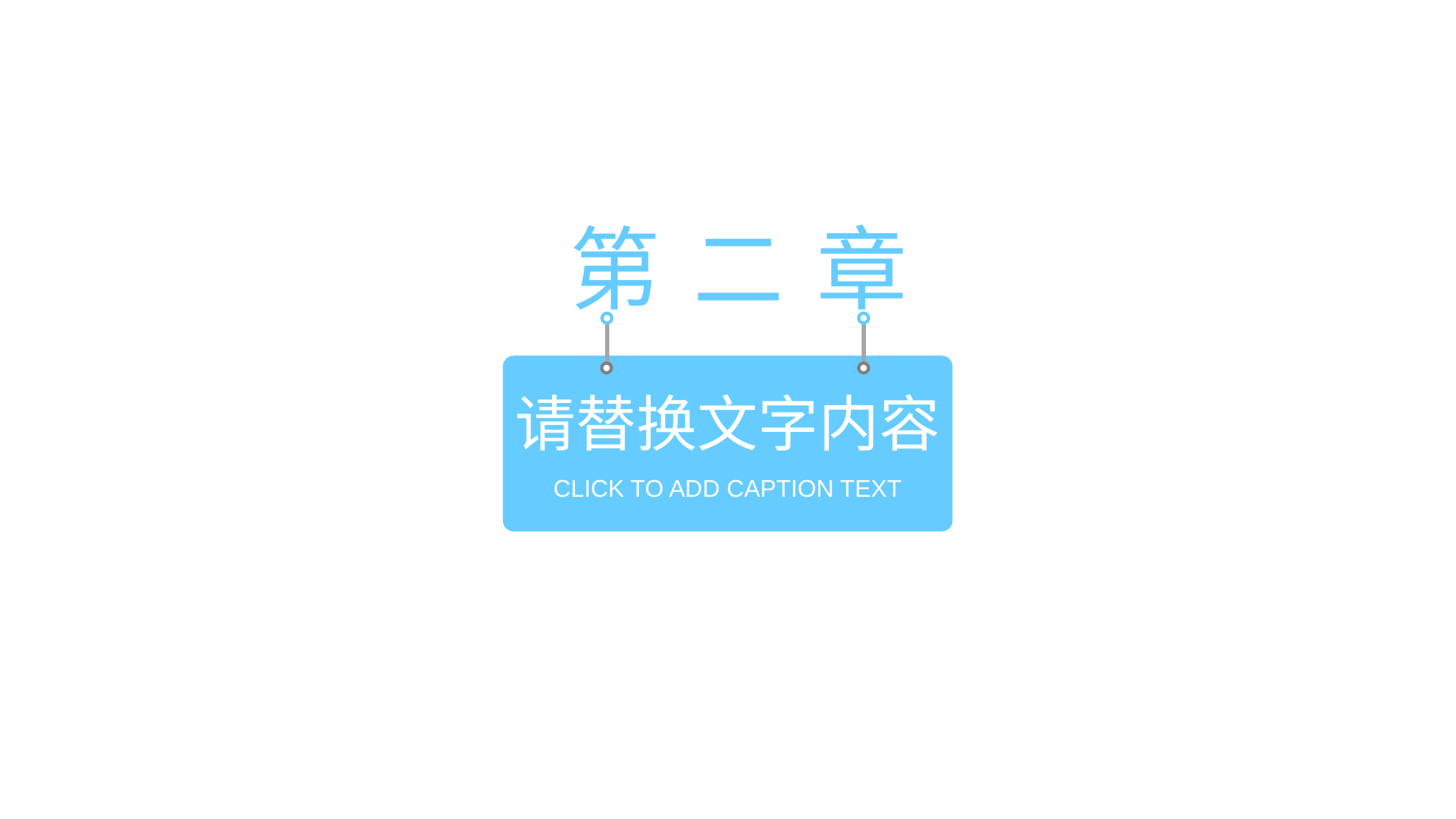

第 二 章

请替换文字内容
CLICK TO ADD CAPTION TEXT